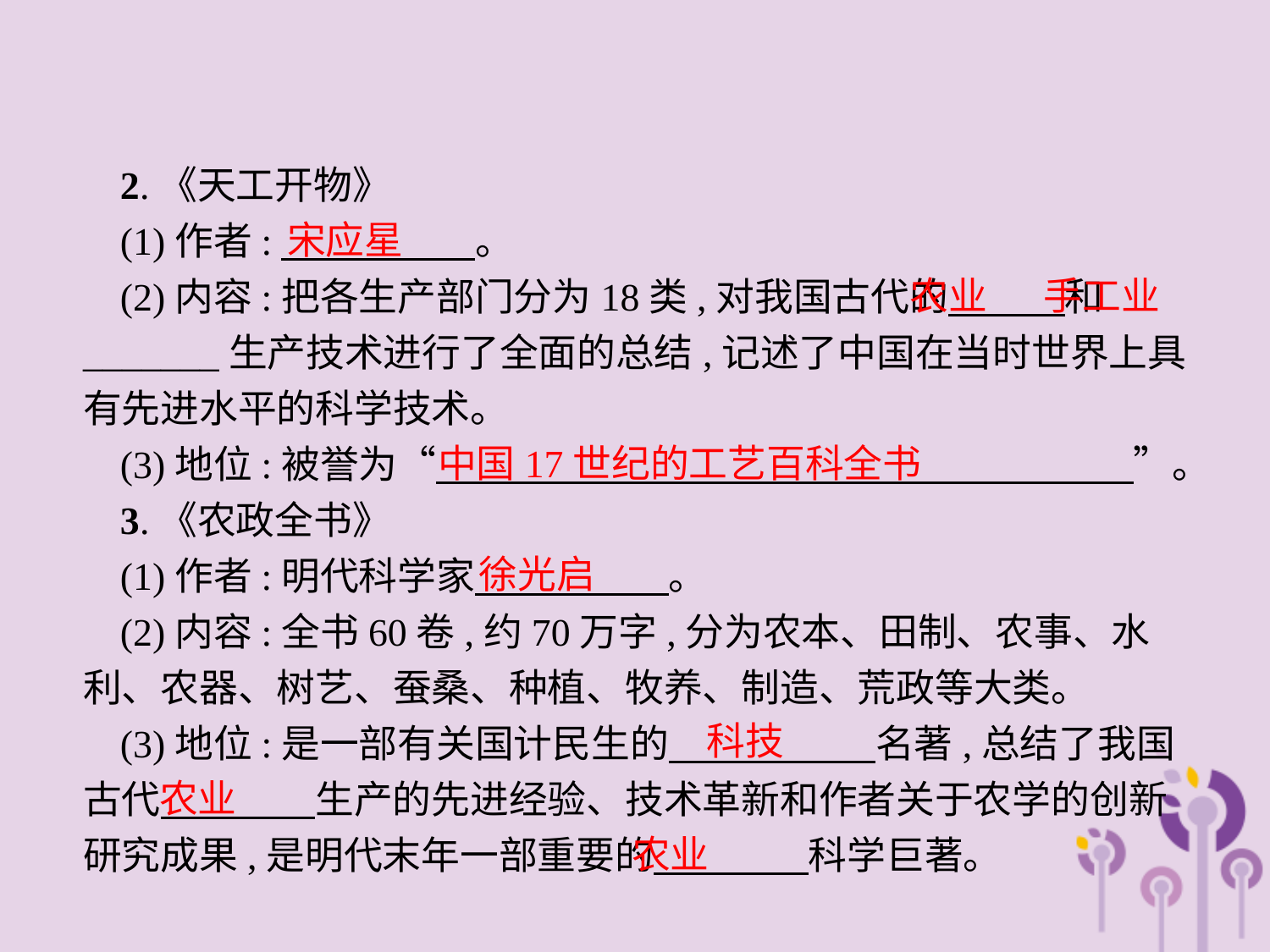

2.《天工开物》
(1)作者:　　　　　。
(2)内容:把各生产部门分为18类,对我国古代的　　　和_______生产技术进行了全面的总结,记述了中国在当时世界上具有先进水平的科学技术。
(3)地位:被誉为“　　　　　　　　　　　　　　　　　　”。
3.《农政全书》
(1)作者:明代科学家　　　　　。
(2)内容:全书60卷,约70万字,分为农本、田制、农事、水利、农器、树艺、蚕桑、种植、牧养、制造、荒政等大类。
(3)地位:是一部有关国计民生的　      　　　名著,总结了我国古代　　　　生产的先进经验、技术革新和作者关于农学的创新研究成果,是明代末年一部重要的　　　　科学巨著。
宋应星
农业　  手工业
中国17世纪的工艺百科全书
徐光启
科技
农业
农业